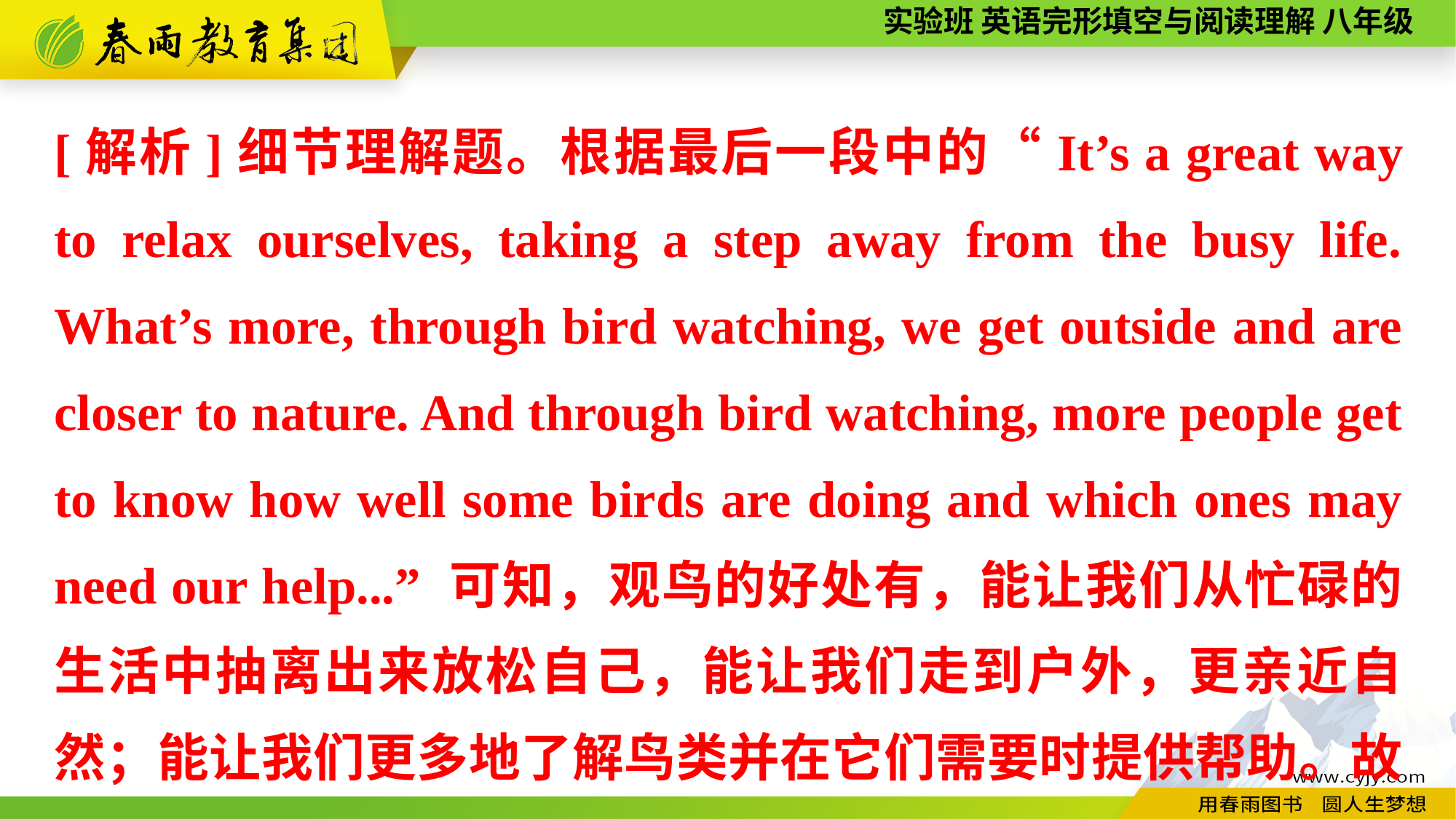

[解析]细节理解题。根据最后一段中的“It’s a great way to relax ourselves, taking a step away from the busy life. What’s more, through bird watching, we get outside and are closer to nature. And through bird watching, more people get to know how well some birds are doing and which ones may need our help...” 可知，观鸟的好处有，能让我们从忙碌的生活中抽离出来放松自己，能让我们走到户外，更亲近自然；能让我们更多地了解鸟类并在它们需要时提供帮助。故选C。